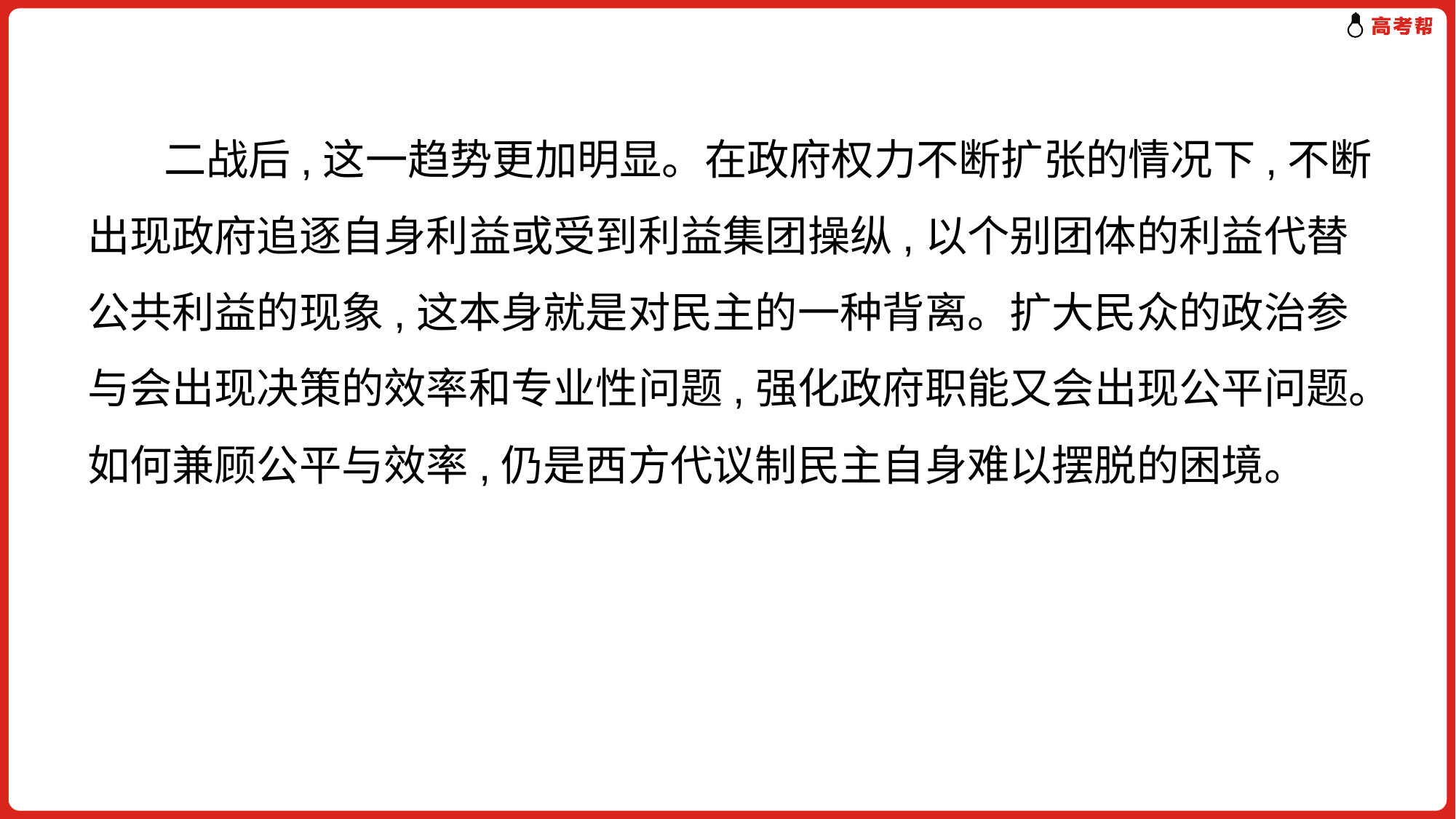

二战后,这一趋势更加明显。在政府权力不断扩张的情况下,不断出现政府追逐自身利益或受到利益集团操纵,以个别团体的利益代替公共利益的现象,这本身就是对民主的一种背离。扩大民众的政治参与会出现决策的效率和专业性问题,强化政府职能又会出现公平问题。如何兼顾公平与效率,仍是西方代议制民主自身难以摆脱的困境。